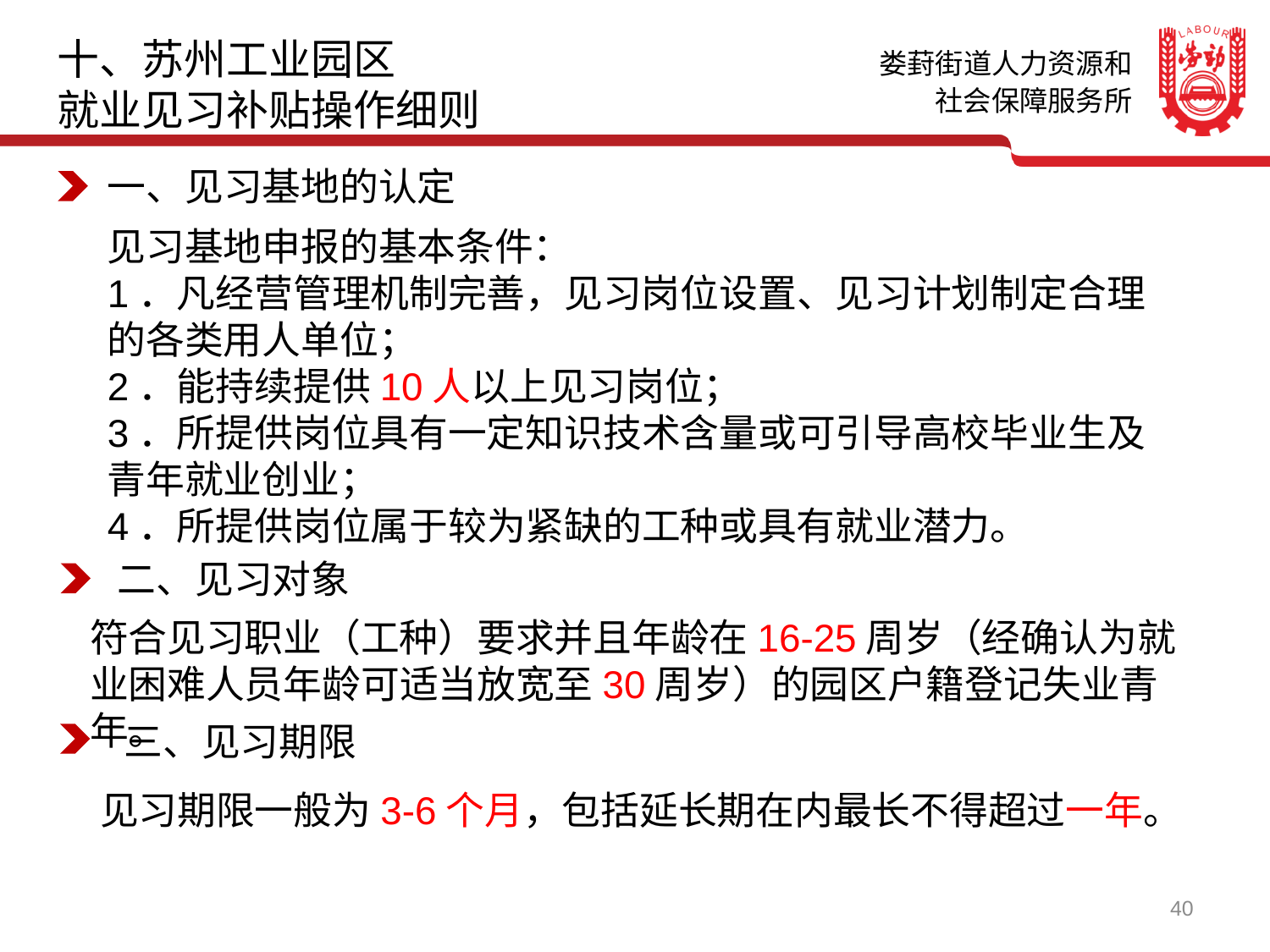

十、苏州工业园区
就业见习补贴操作细则
一、见习基地的认定

见习基地申报的基本条件：
1．凡经营管理机制完善，见习岗位设置、见习计划制定合理的各类用人单位；
2．能持续提供10人以上见习岗位；
3．所提供岗位具有一定知识技术含量或可引导高校毕业生及青年就业创业；
4．所提供岗位属于较为紧缺的工种或具有就业潜力。
二、见习对象

符合见习职业（工种）要求并且年龄在16-25周岁（经确认为就业困难人员年龄可适当放宽至30周岁）的园区户籍登记失业青年。
三、见习期限

见习期限一般为3-6个月，包括延长期在内最长不得超过一年。
40